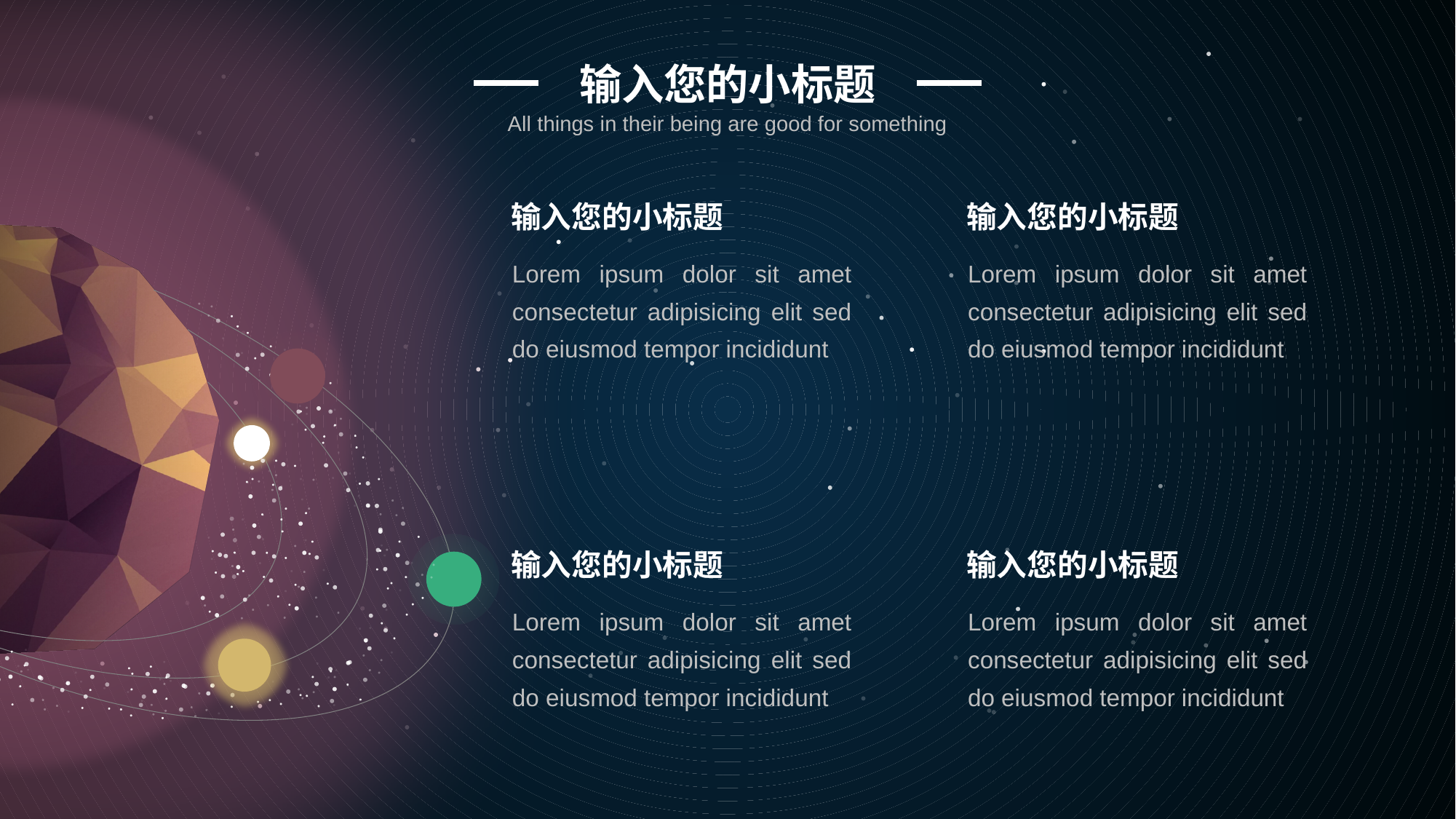

输入您的小标题
All things in their being are good for something

输入您的小标题
Lorem ipsum dolor sit amet consectetur adipisicing elit sed do eiusmod tempor incididunt
输入您的小标题
Lorem ipsum dolor sit amet consectetur adipisicing elit sed do eiusmod tempor incididunt

输入您的小标题
Lorem ipsum dolor sit amet consectetur adipisicing elit sed do eiusmod tempor incididunt
输入您的小标题
Lorem ipsum dolor sit amet consectetur adipisicing elit sed do eiusmod tempor incididunt